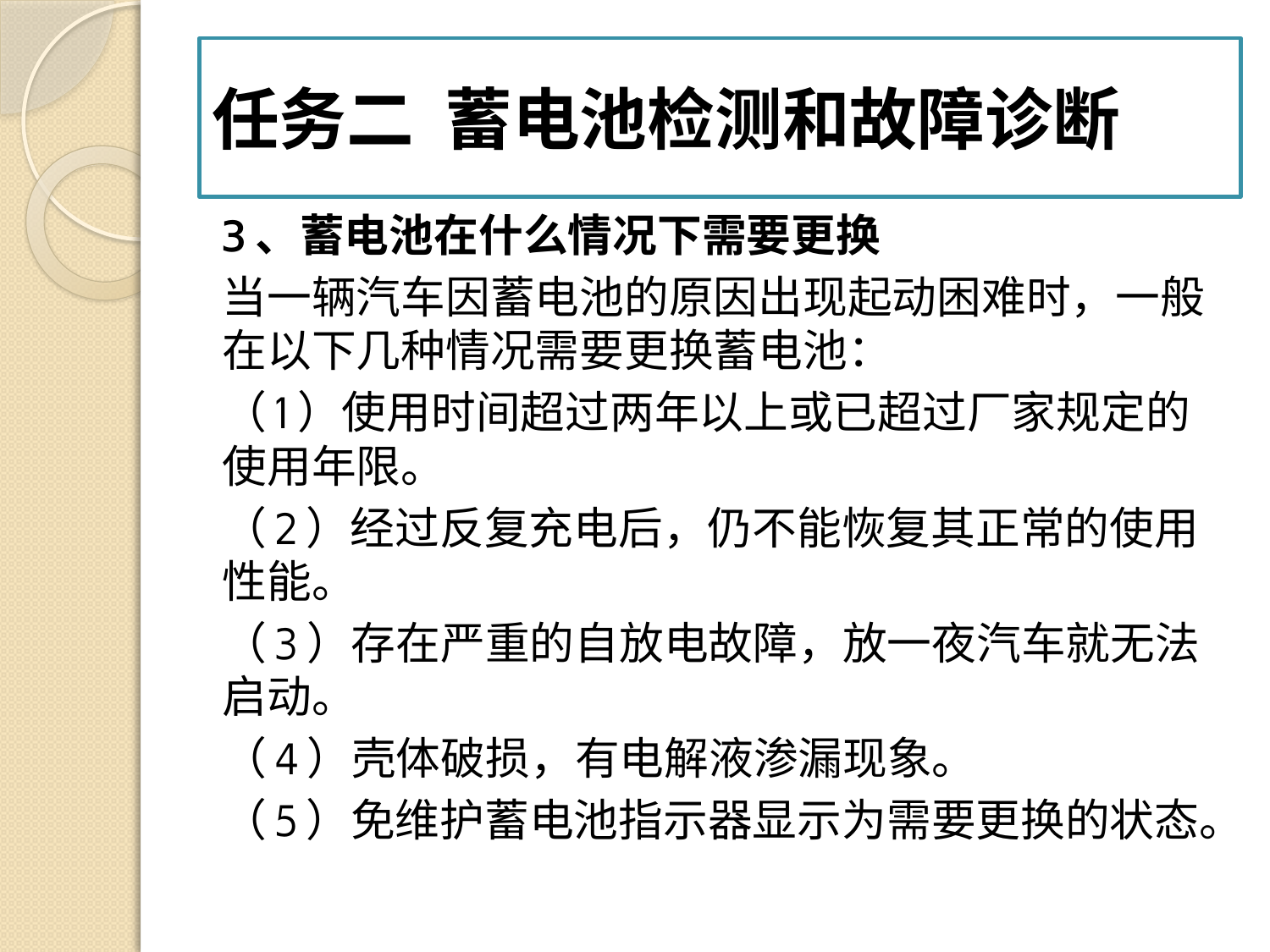

# 任务二  蓄电池检测和故障诊断
3、蓄电池在什么情况下需要更换
当一辆汽车因蓄电池的原因出现起动困难时，一般在以下几种情况需要更换蓄电池：
（1）使用时间超过两年以上或已超过厂家规定的使用年限。
（2）经过反复充电后，仍不能恢复其正常的使用性能。
（3）存在严重的自放电故障，放一夜汽车就无法启动。
（4）壳体破损，有电解液渗漏现象。
（5）免维护蓄电池指示器显示为需要更换的状态。